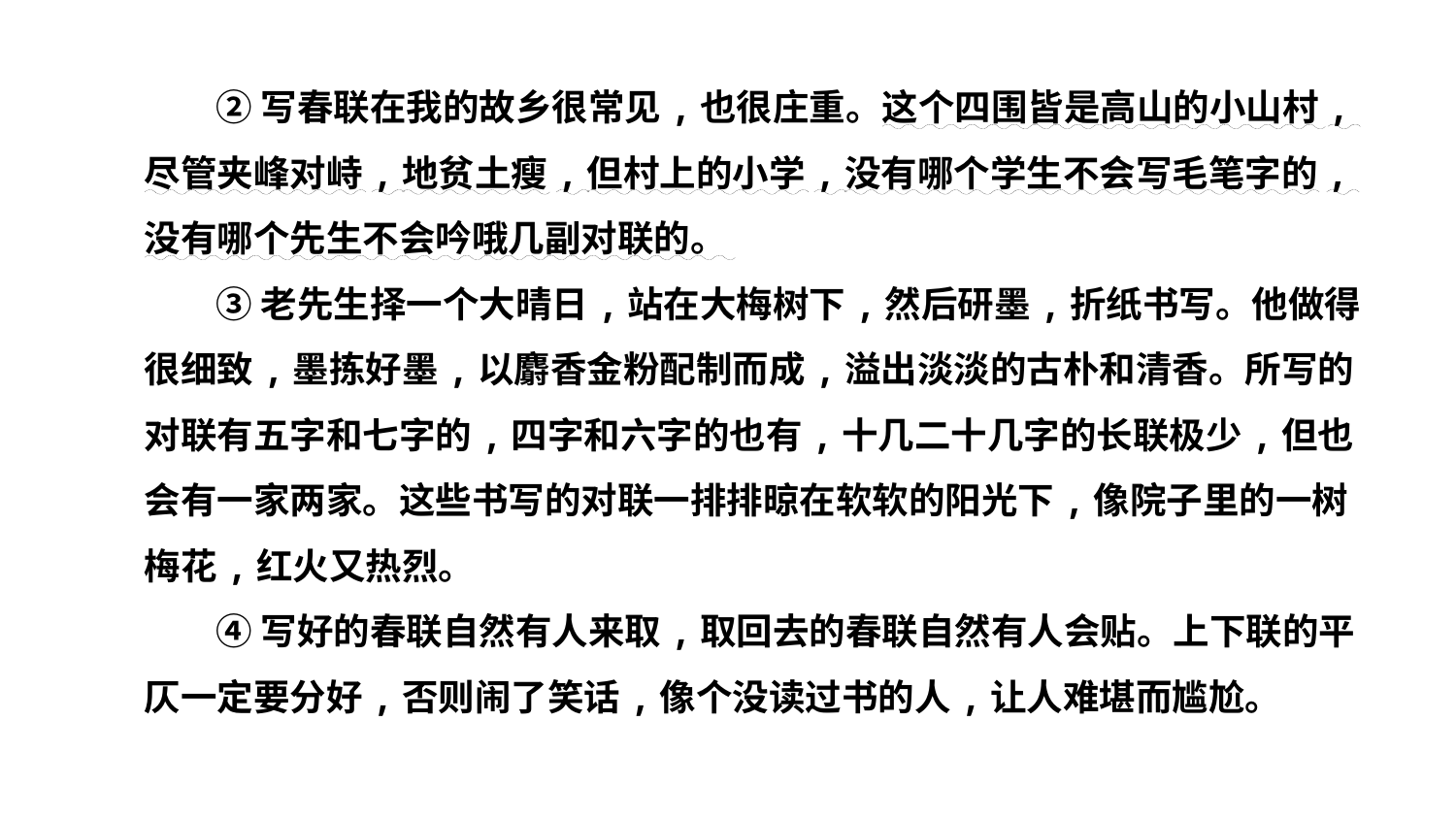

②写春联在我的故乡很常见,也很庄重。这个四围皆是高山的小山村,尽管夹峰对峙,地贫土瘦,但村上的小学,没有哪个学生不会写毛笔字的,没有哪个先生不会吟哦几副对联的。
③老先生择一个大晴日,站在大梅树下,然后研墨,折纸书写。他做得很细致,墨拣好墨,以麝香金粉配制而成,溢出淡淡的古朴和清香。所写的对联有五字和七字的,四字和六字的也有,十几二十几字的长联极少,但也会有一家两家。这些书写的对联一排排晾在软软的阳光下,像院子里的一树梅花,红火又热烈。
④写好的春联自然有人来取,取回去的春联自然有人会贴。上下联的平仄一定要分好,否则闹了笑话,像个没读过书的人,让人难堪而尴尬。